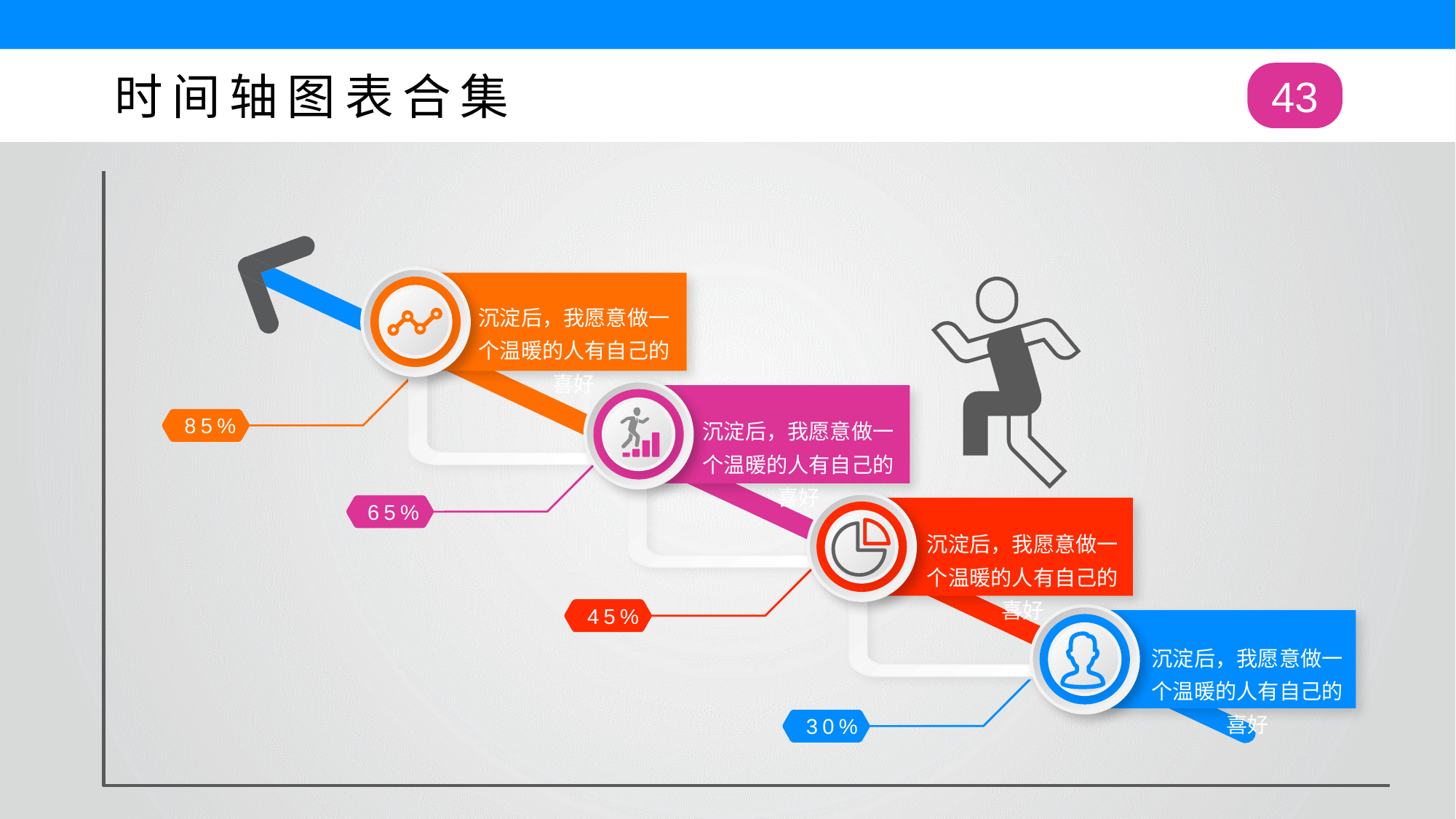

时间轴图表合集
43

沉淀后，我愿意做一个温暖的人有自己的喜好

沉淀后，我愿意做一个温暖的人有自己的喜好

85%

65%

沉淀后，我愿意做一个温暖的人有自己的喜好

45%

沉淀后，我愿意做一个温暖的人有自己的喜好

30%